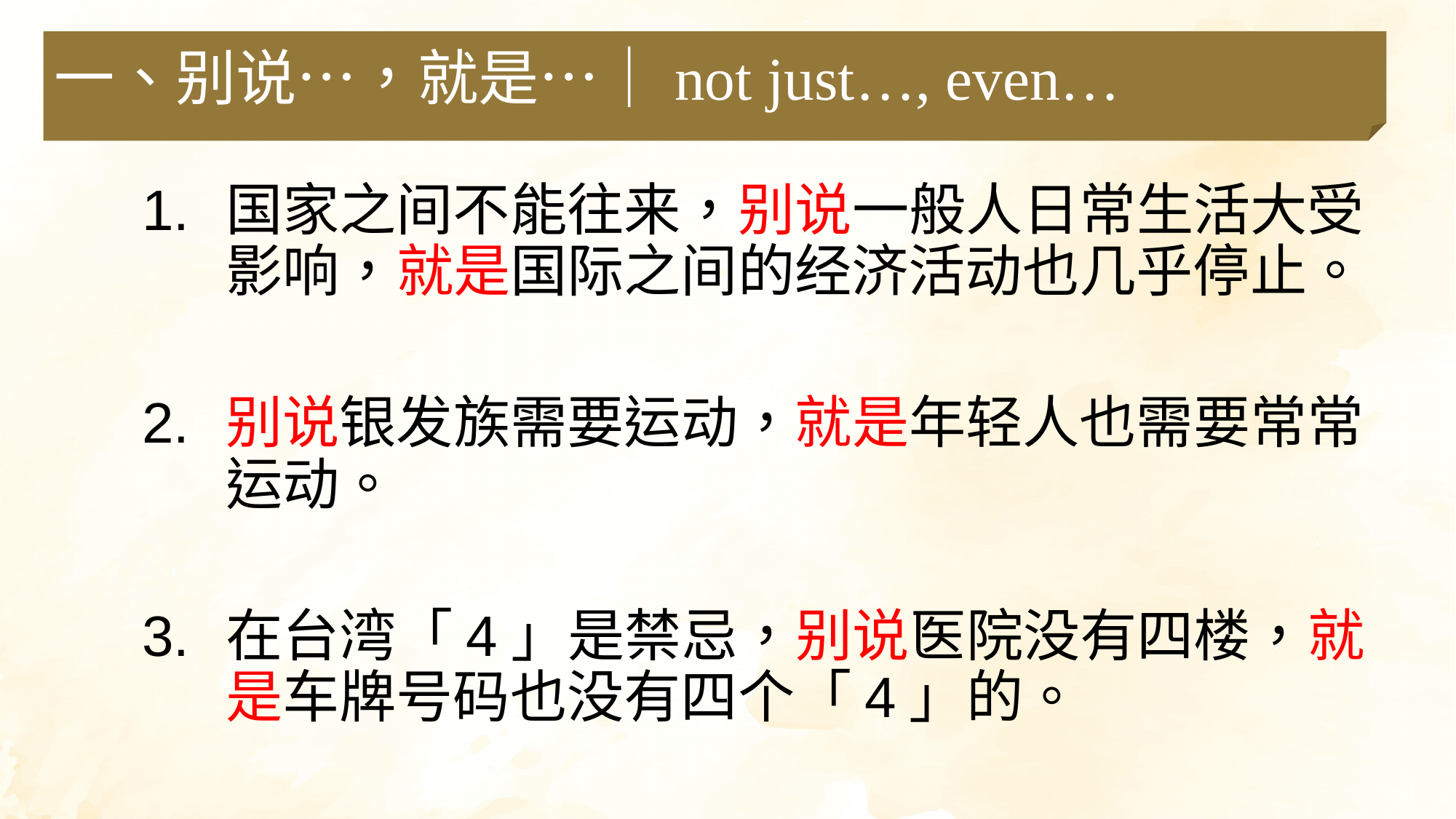

一、别说…，就是…｜not just…, even…
国家之间不能往来，别说一般人日常生活大受影响，就是国际之间的经济活动也几乎停止。

别说银发族需要运动，就是年轻人也需要常常运动。

在台湾「4」是禁忌，别说医院没有四楼，就是车牌号码也没有四个「4」的。